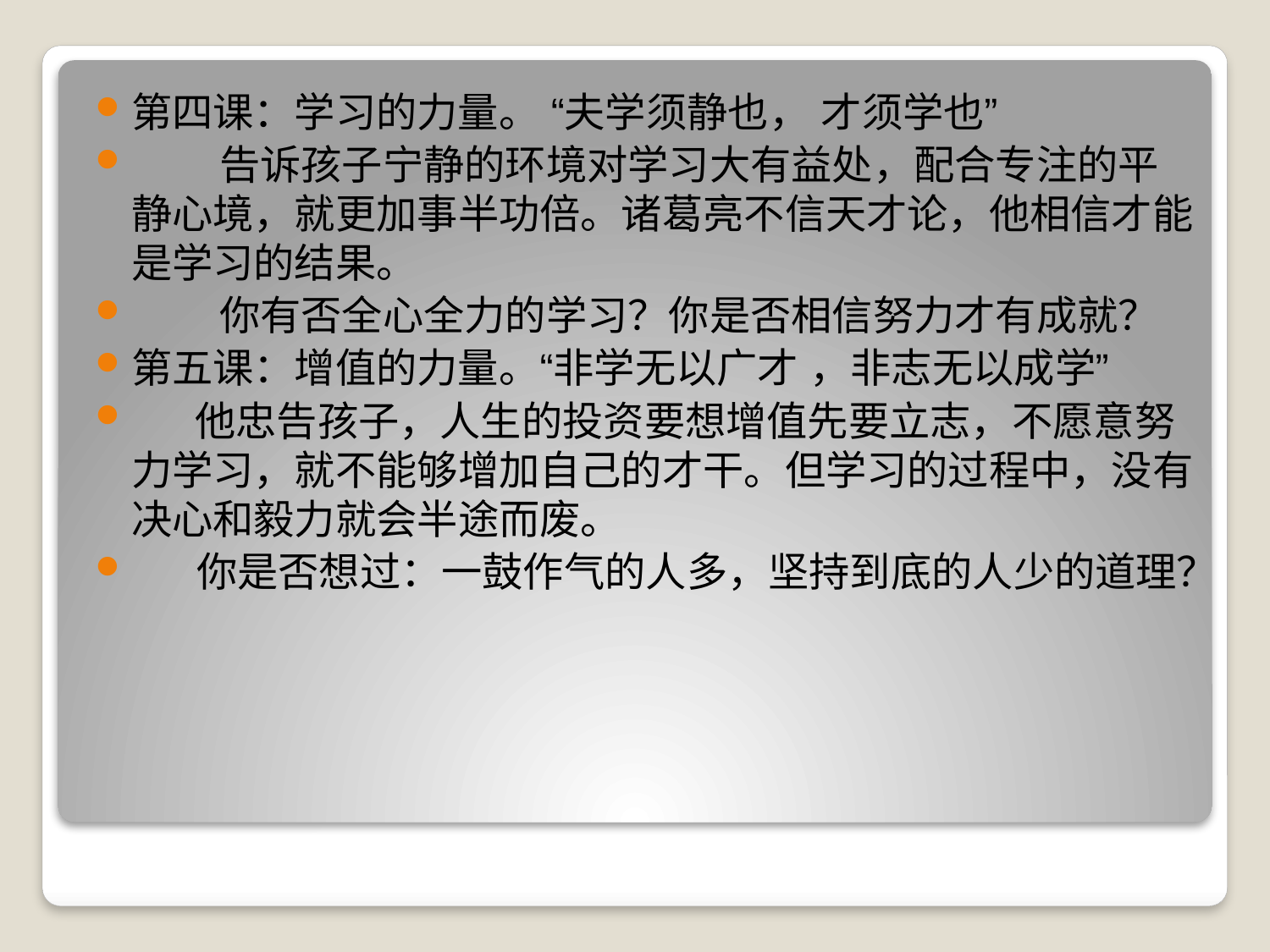

第四课：学习的力量。 “夫学须静也， 才须学也”
       告诉孩子宁静的环境对学习大有益处，配合专注的平静心境，就更加事半功倍。诸葛亮不信天才论，他相信才能是学习的结果。
       你有否全心全力的学习？你是否相信努力才有成就？
第五课：增值的力量。“非学无以广才 ，非志无以成学”
　  他忠告孩子，人生的投资要想增值先要立志，不愿意努力学习，就不能够增加自己的才干。但学习的过程中，没有决心和毅力就会半途而废。
     你是否想过：一鼓作气的人多，坚持到底的人少的道理？
#